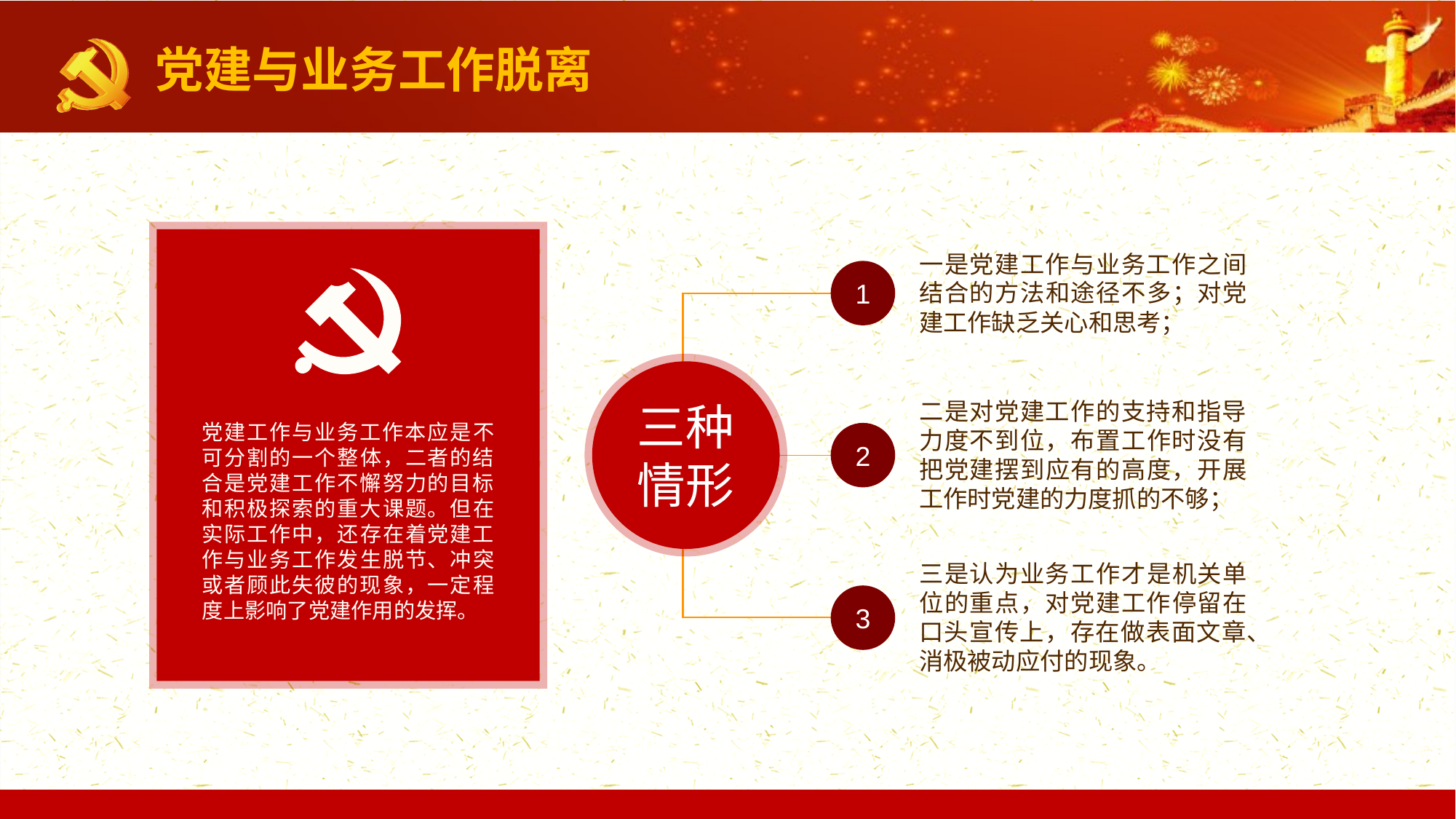

党建与业务工作脱离

一是党建工作与业务工作之间结合的方法和途径不多；对党建工作缺乏关心和思考；
1

三种
情形
二是对党建工作的支持和指导力度不到位，布置工作时没有把党建摆到应有的高度，开展工作时党建的力度抓的不够；
党建工作与业务工作本应是不可分割的一个整体，二者的结合是党建工作不懈努力的目标和积极探索的重大课题。但在实际工作中，还存在着党建工作与业务工作发生脱节、冲突或者顾此失彼的现象，一定程度上影响了党建作用的发挥。
2
三是认为业务工作才是机关单位的重点，对党建工作停留在口头宣传上，存在做表面文章、消极被动应付的现象。
3